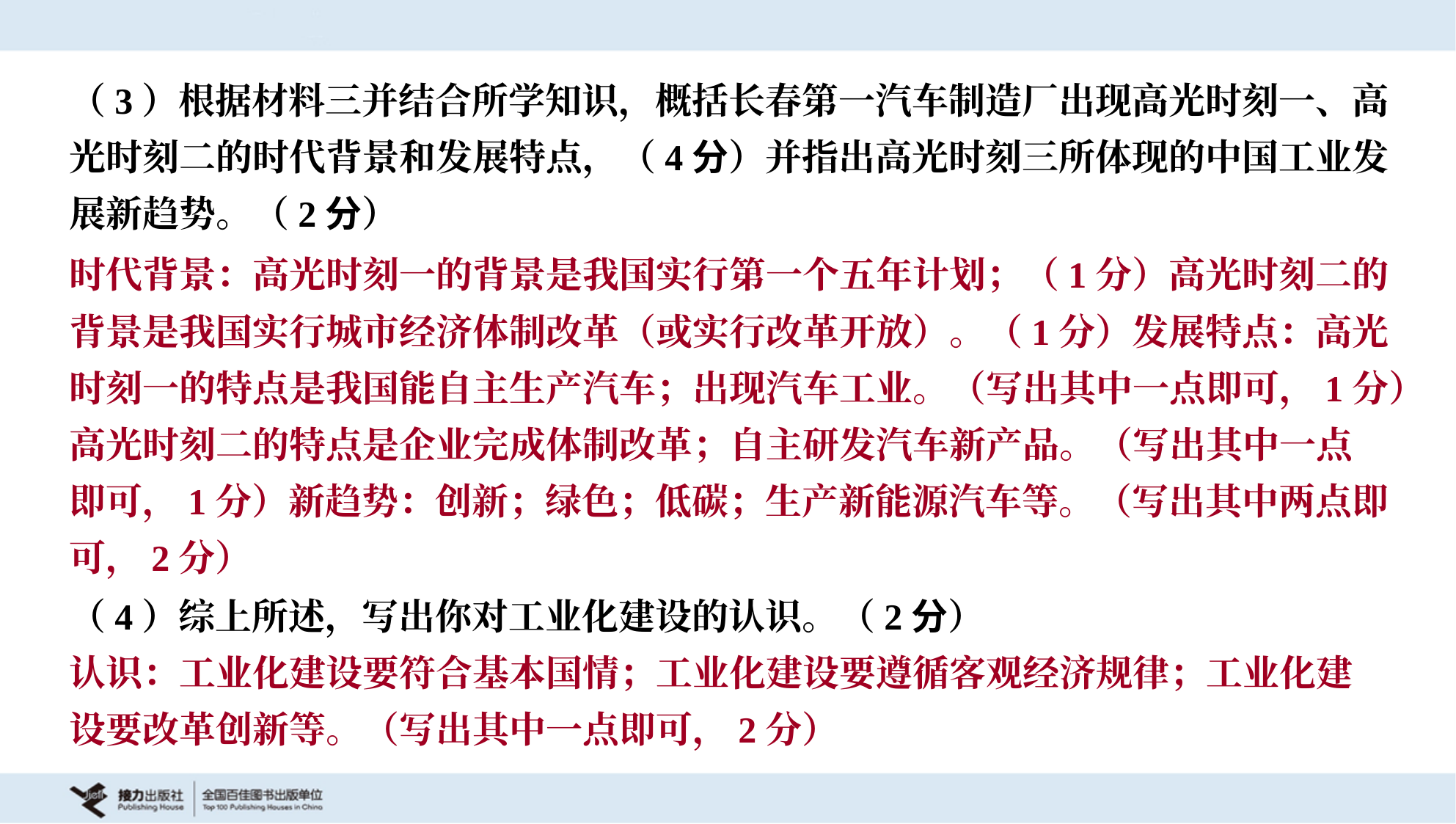

（3）根据材料三并结合所学知识，概括长春第一汽车制造厂出现高光时刻一、高
光时刻二的时代背景和发展特点，（4分）并指出高光时刻三所体现的中国工业发
展新趋势。（2分）
时代背景：高光时刻一的背景是我国实行第一个五年计划；（1分）高光时刻二的
背景是我国实行城市经济体制改革（或实行改革开放）。（1分）发展特点：高光
时刻一的特点是我国能自主生产汽车；出现汽车工业。（写出其中一点即可，1分）
高光时刻二的特点是企业完成体制改革；自主研发汽车新产品。（写出其中一点
即可，1分）新趋势：创新；绿色；低碳；生产新能源汽车等。（写出其中两点即
可，2分）
（4）综上所述，写出你对工业化建设的认识。（2分）
认识：工业化建设要符合基本国情；工业化建设要遵循客观经济规律；工业化建
设要改革创新等。（写出其中一点即可，2分）